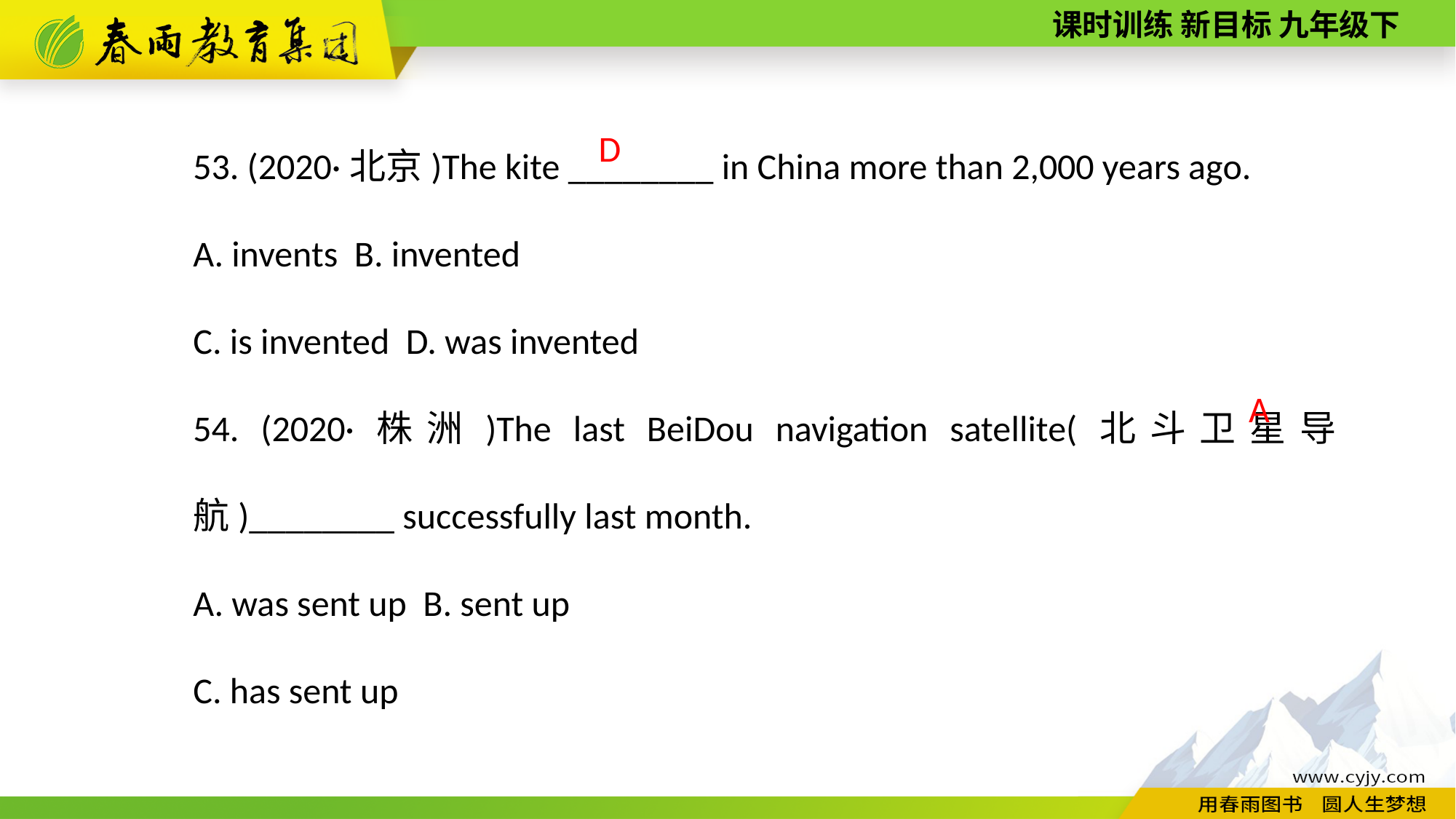

53. (2020·北京)The kite ________ in China more than 2,000 years ago.
A. invents  B. invented
C. is invented  D. was invented
54. (2020·株洲)The last BeiDou navigation satellite(北斗卫星导航)________ successfully last month.
A. was sent up  B. sent up
C. has sent up
 D
A